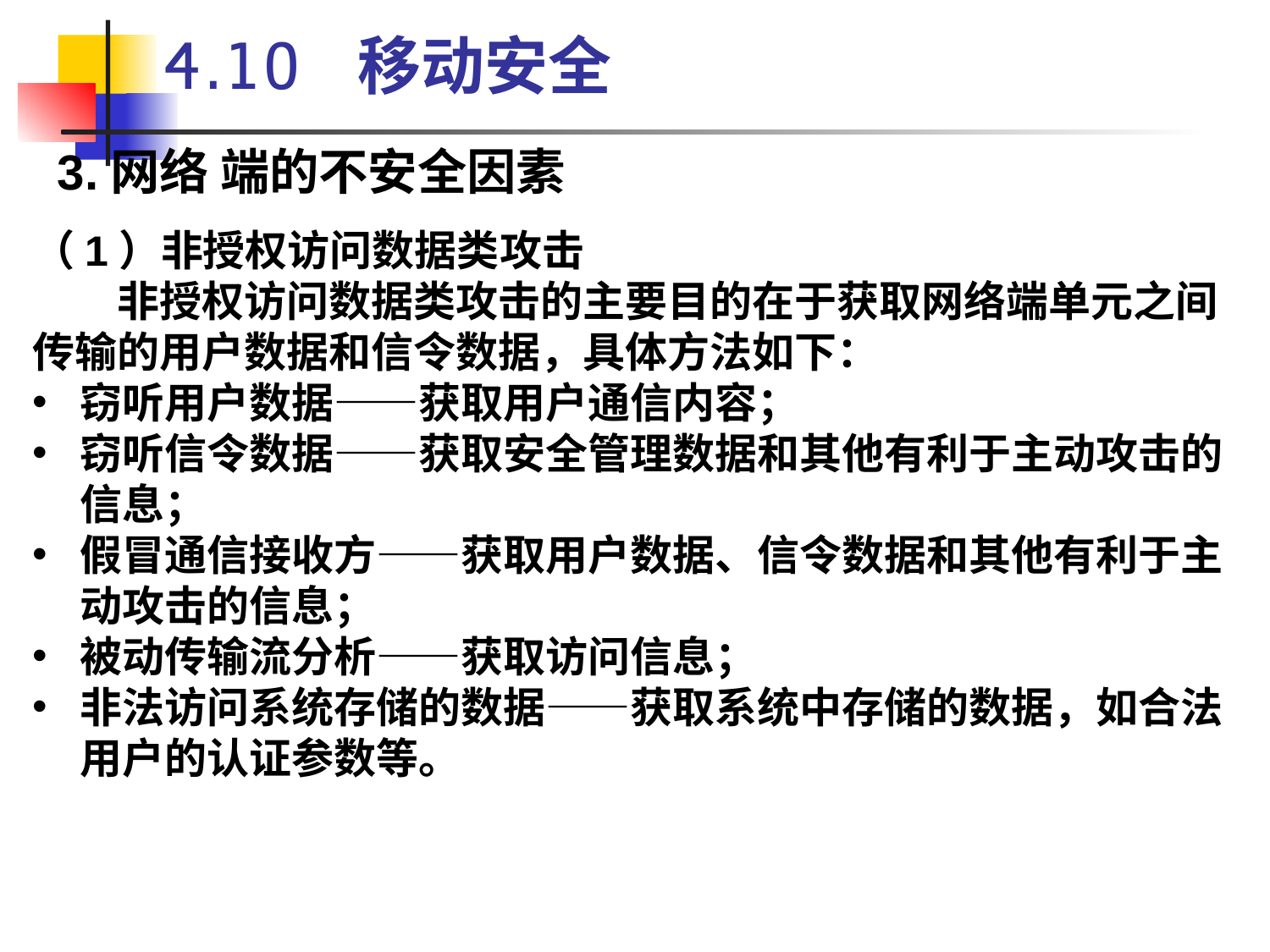

4.10  移动安全
3.网络 端的不安全因素
（1）非授权访问数据类攻击
　　非授权访问数据类攻击的主要目的在于获取网络端单元之间传输的用户数据和信令数据，具体方法如下：
窃听用户数据——获取用户通信内容；
窃听信令数据——获取安全管理数据和其他有利于主动攻击的信息；
假冒通信接收方——获取用户数据、信令数据和其他有利于主动攻击的信息；
被动传输流分析——获取访问信息；
非法访问系统存储的数据——获取系统中存储的数据，如合法用户的认证参数等。